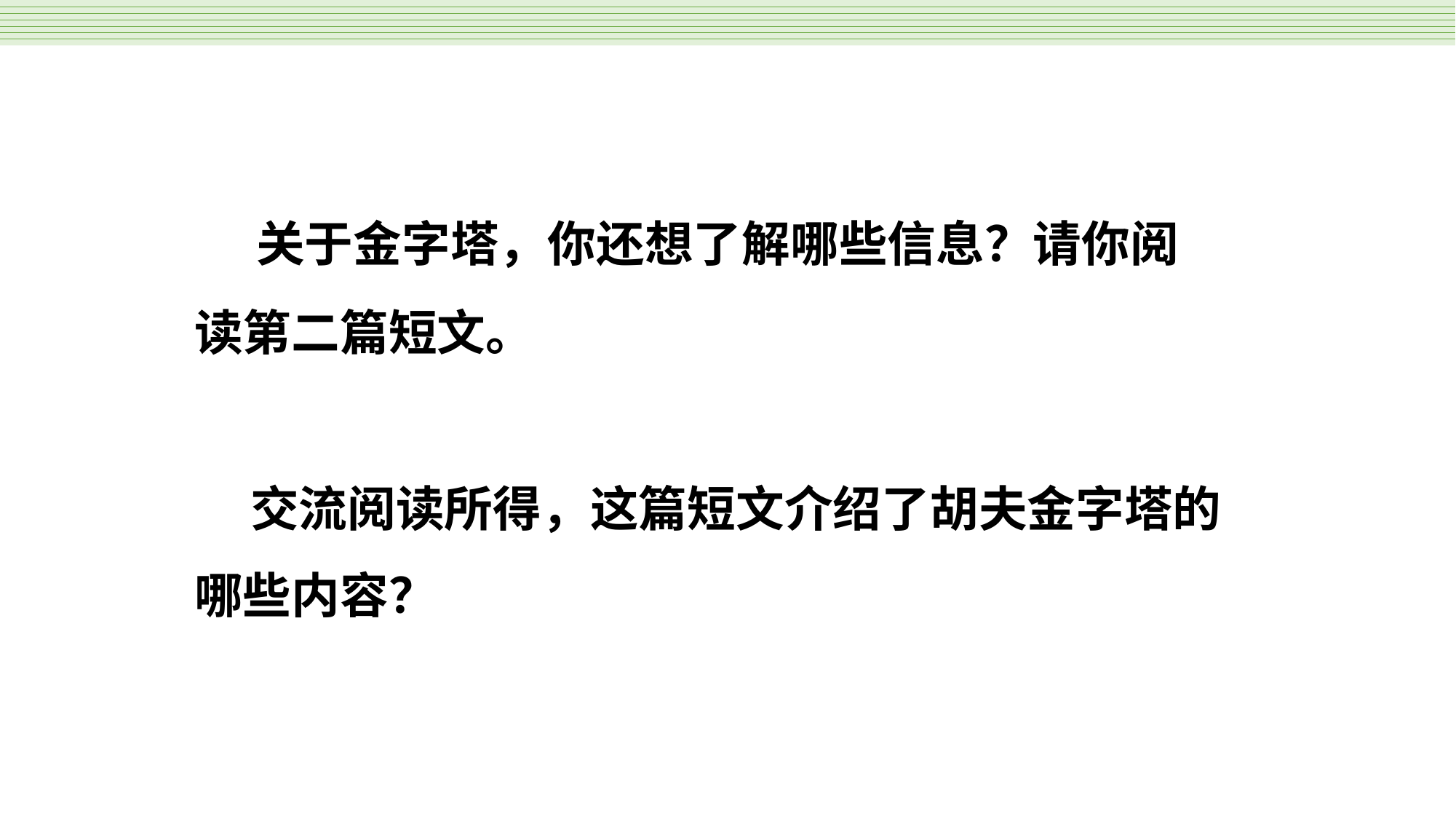

关于金字塔，你还想了解哪些信息？请你阅读第二篇短文。
    交流阅读所得，这篇短文介绍了胡夫金字塔的哪些内容？